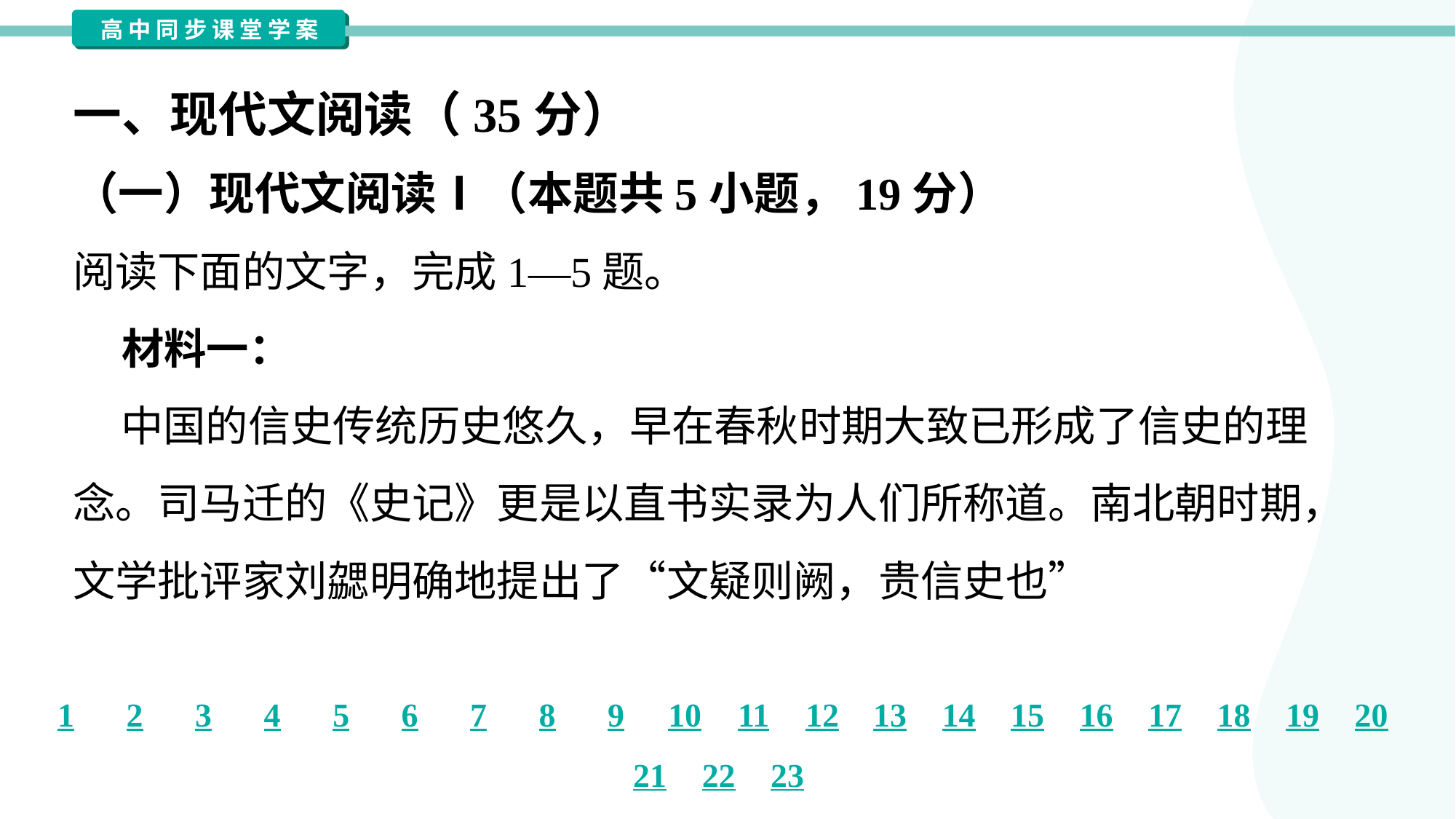

一、现代文阅读（35分）
（一）现代文阅读Ⅰ（本题共5小题，19分）
阅读下面的文字，完成1—5题。
    材料一：
    中国的信史传统历史悠久，早在春秋时期大致已形成了信史的理
念。司马迁的《史记》更是以直书实录为人们所称道。南北朝时期，
文学批评家刘勰明确地提出了“文疑则阙，贵信史也”